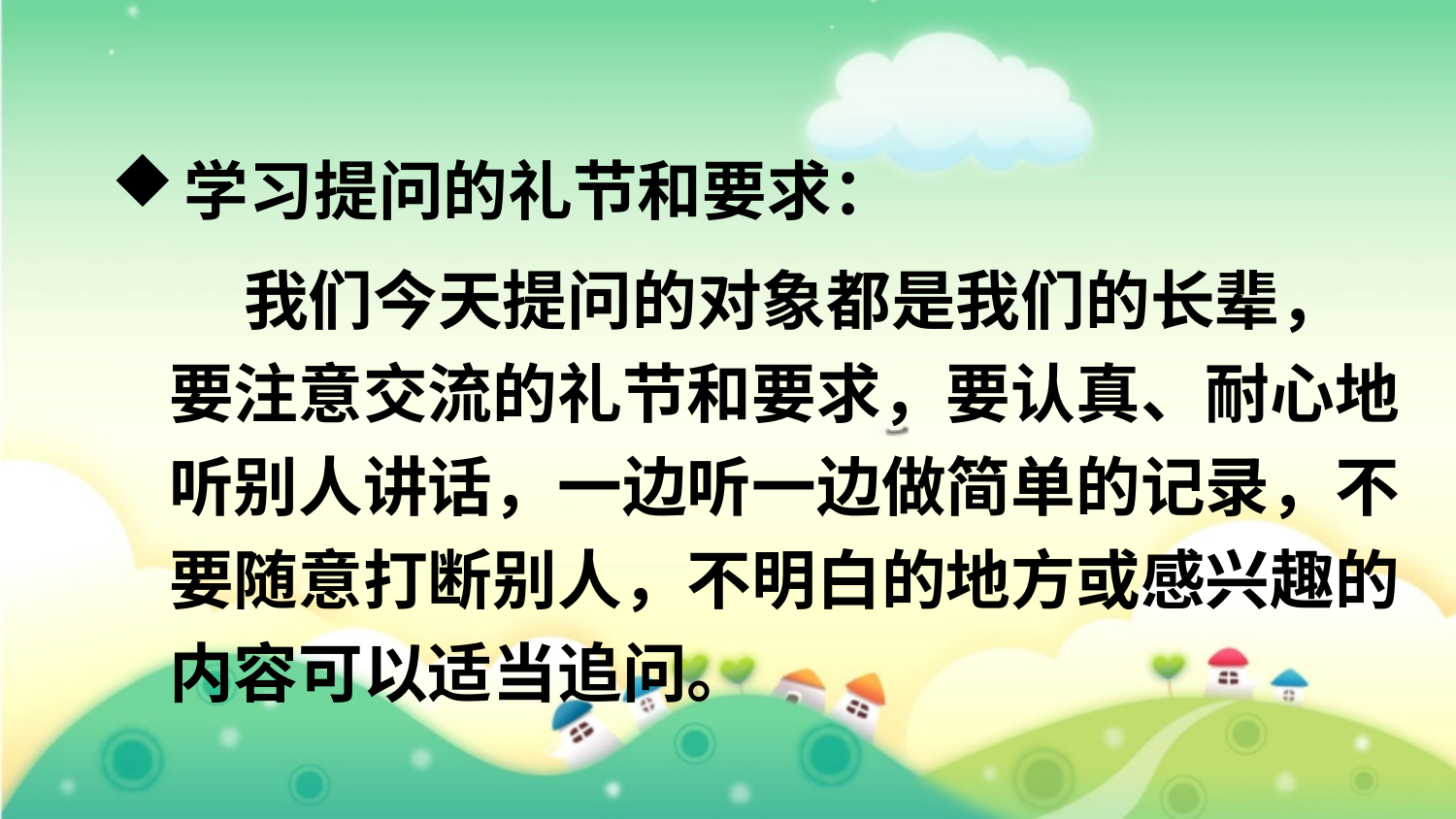

学习提问的礼节和要求：
    我们今天提问的对象都是我们的长辈，要注意交流的礼节和要求，要认真、耐心地听别人讲话，一边听一边做简单的记录，不要随意打断别人，不明白的地方或感兴趣的内容可以适当追问。